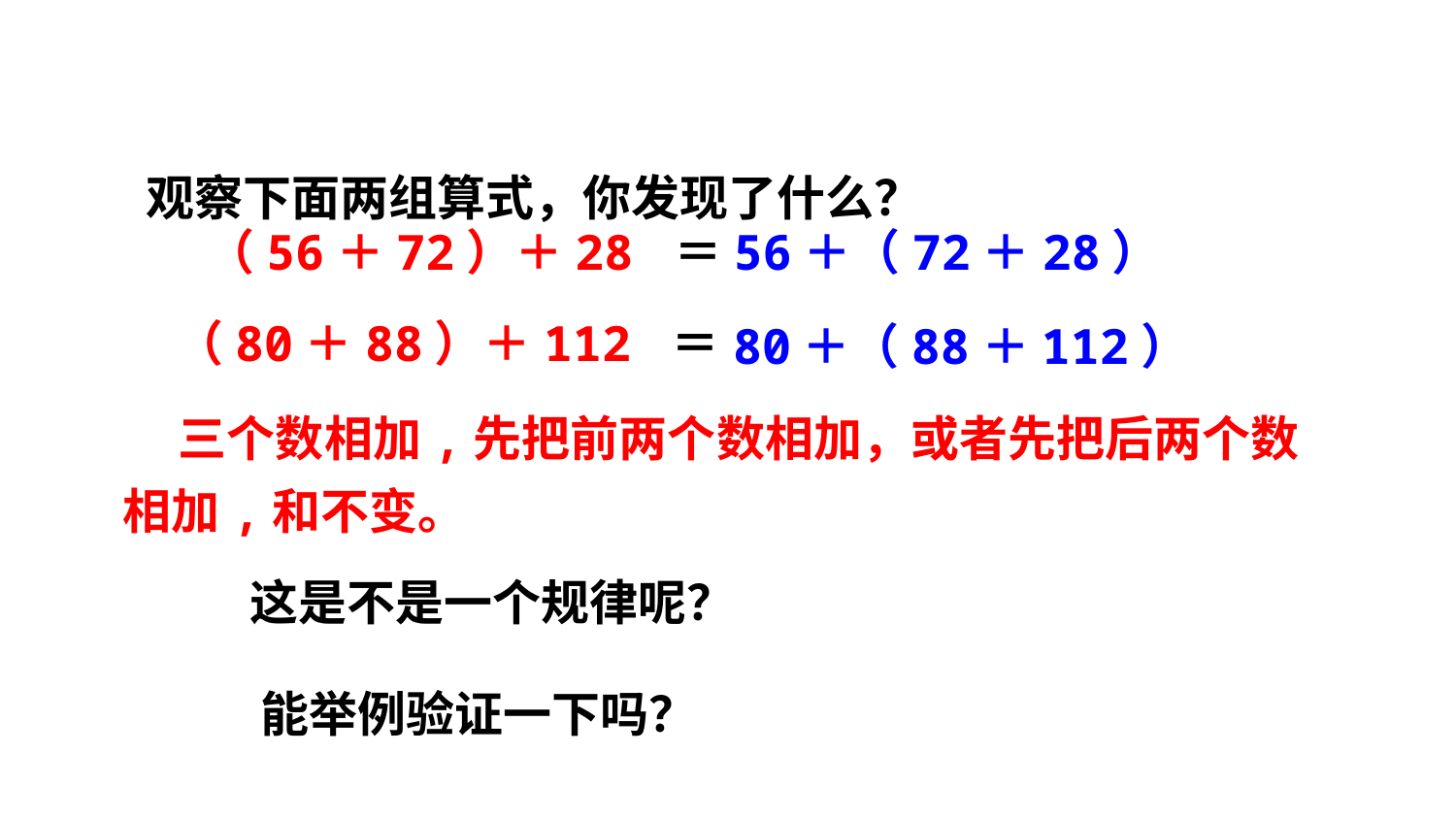

观察下面两组算式，你发现了什么？
（56＋72）＋28 ＝
      56＋（72＋28）
（80＋88）＋112 ＝
    80＋（88＋112）
    三个数相加,先把前两个数相加，或者先把后两个数相加,和不变。
这是不是一个规律呢？
能举例验证一下吗？